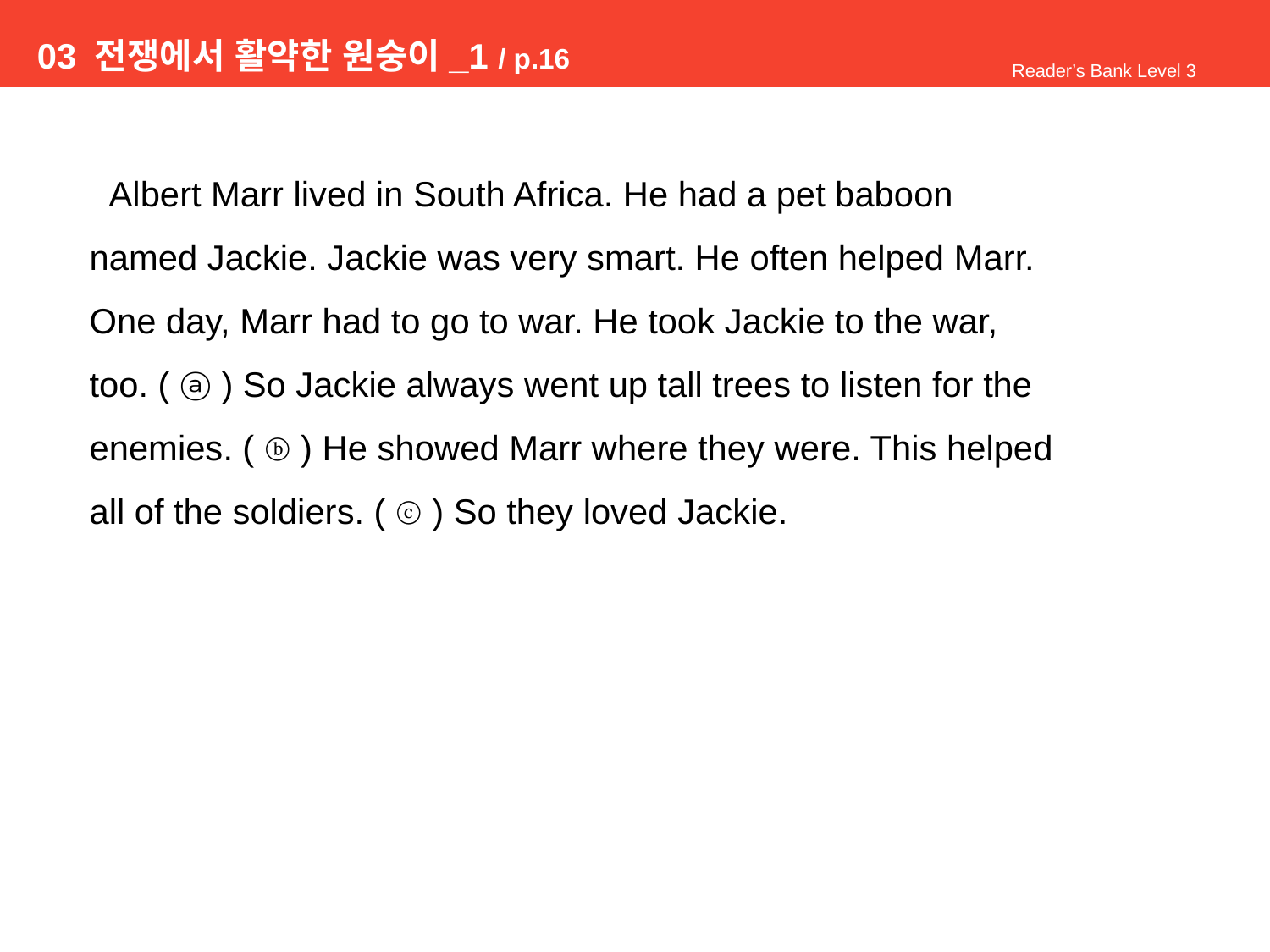

# 03 전쟁에서 활약한 원숭이_1 / p.16
Reader’s Bank Level 3

  Albert Marr lived in South Africa. He had a pet baboon
named Jackie. Jackie was very smart. He often helped Marr.
One day, Marr had to go to war. He took Jackie to the war,
too. ( ⓐ ) So Jackie always went up tall trees to listen for the
enemies. ( ⓑ ) He showed Marr where they were. This helped
all of the soldiers. ( ⓒ ) So they loved Jackie.